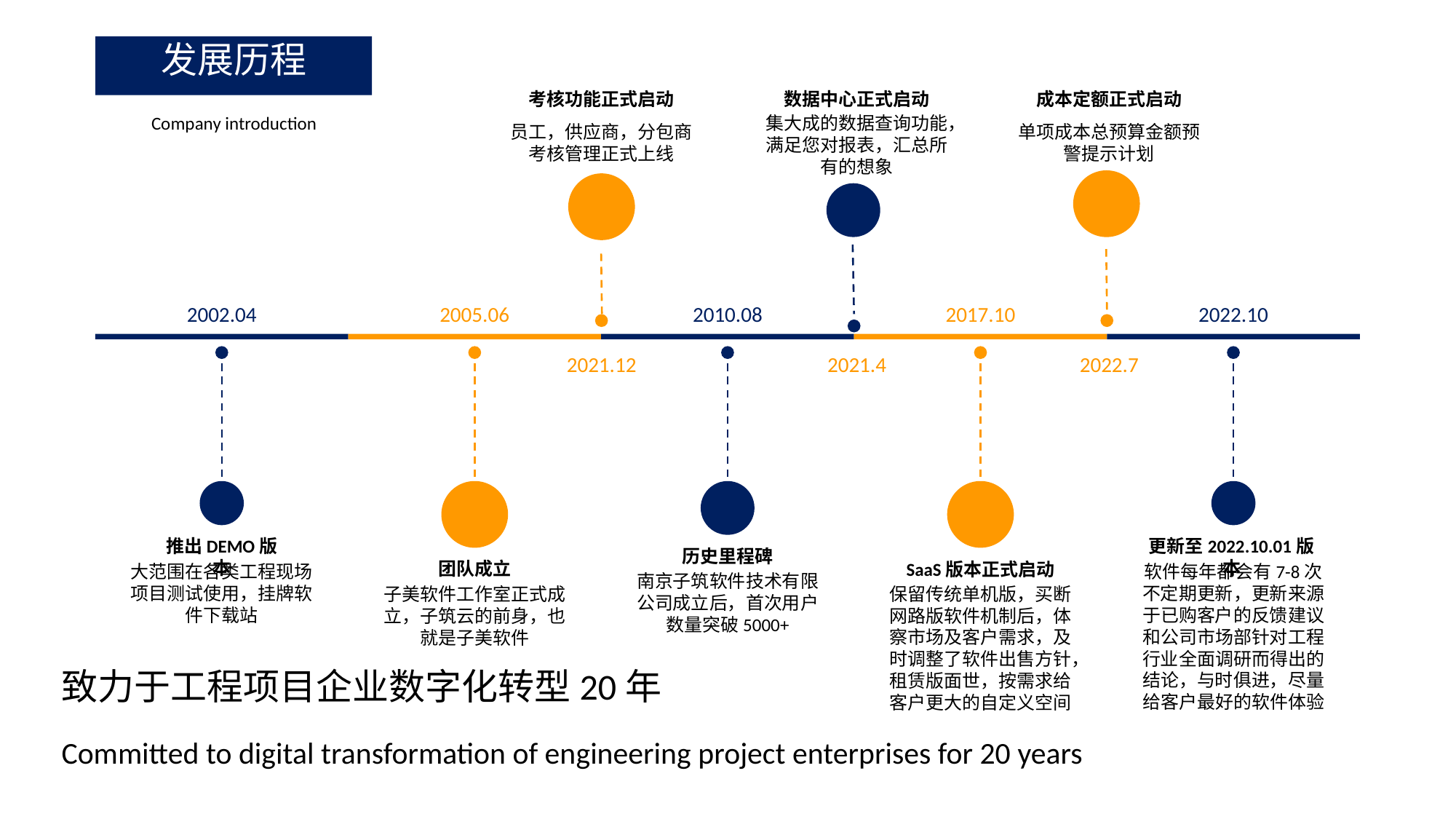

发展历程

Company introduction
考核功能正式启动
数据中心正式启动
成本定额正式启动
集大成的数据查询功能，满足您对报表，汇总所有的想象
员工，供应商，分包商考核管理正式上线
单项成本总预算金额预警提示计划

2002.04
2005.06
2010.08
2017.10
2022.10

2021.12
2021.4
2022.7

推出DEMO版本
更新至2022.10.01版本
历史里程碑
团队成立
SaaS版本正式启动
大范围在各类工程现场项目测试使用，挂牌软件下载站
软件每年都会有7-8次不定期更新，更新来源于已购客户的反馈建议和公司市场部针对工程行业全面调研而得出的结论，与时俱进，尽量给客户最好的软件体验
南京子筑软件技术有限公司成立后，首次用户数量突破5000+
子美软件工作室正式成立，子筑云的前身，也就是子美软件
保留传统单机版，买断网路版软件机制后，体察市场及客户需求，及时调整了软件出售方针，租赁版面世，按需求给客户更大的自定义空间
致力于工程项目企业数字化转型20年
Committed to digital transformation of engineering project enterprises for 20 years